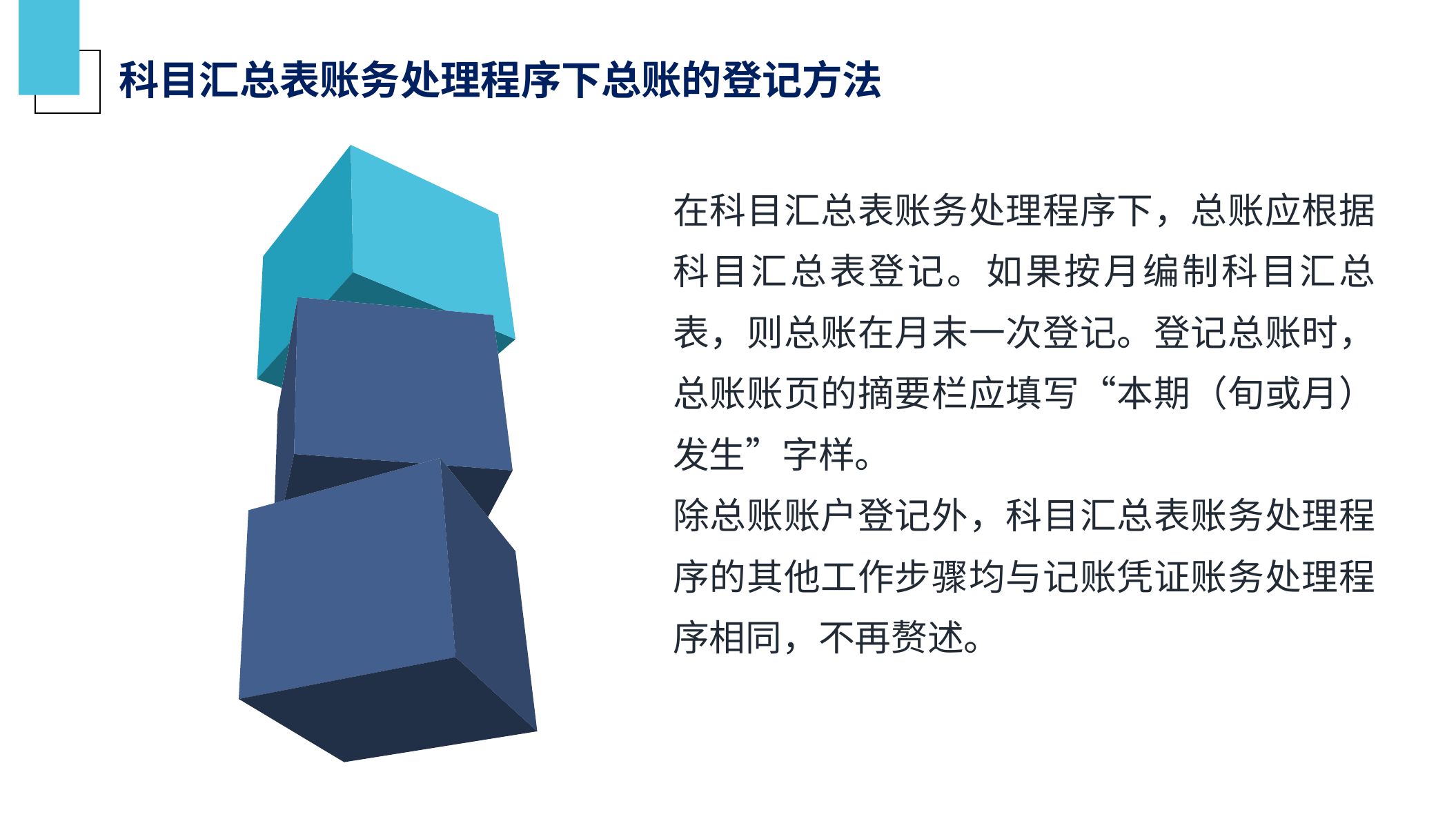

科目汇总表账务处理程序下总账的登记方法

在科目汇总表账务处理程序下，总账应根据科目汇总表登记。如果按月编制科目汇总表，则总账在月末一次登记。登记总账时，总账账页的摘要栏应填写“本期（旬或月）发生”字样。
除总账账户登记外，科目汇总表账务处理程序的其他工作步骤均与记账凭证账务处理程序相同，不再赘述。